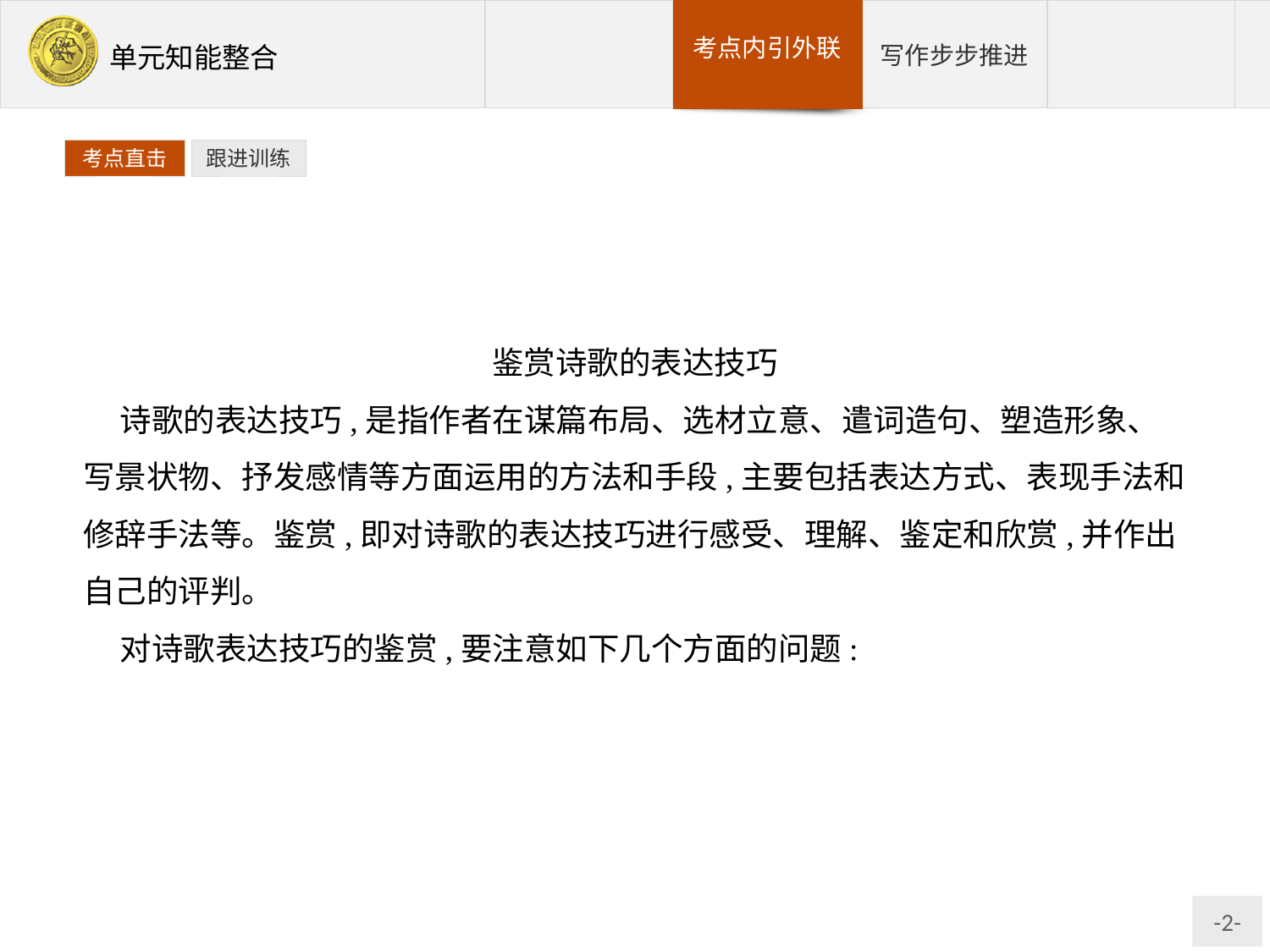

考点直击
跟进训练
鉴赏诗歌的表达技巧
诗歌的表达技巧,是指作者在谋篇布局、选材立意、遣词造句、塑造形象、写景状物、抒发感情等方面运用的方法和手段,主要包括表达方式、表现手法和修辞手法等。鉴赏,即对诗歌的表达技巧进行感受、理解、鉴定和欣赏,并作出自己的评判。
对诗歌表达技巧的鉴赏,要注意如下几个方面的问题: